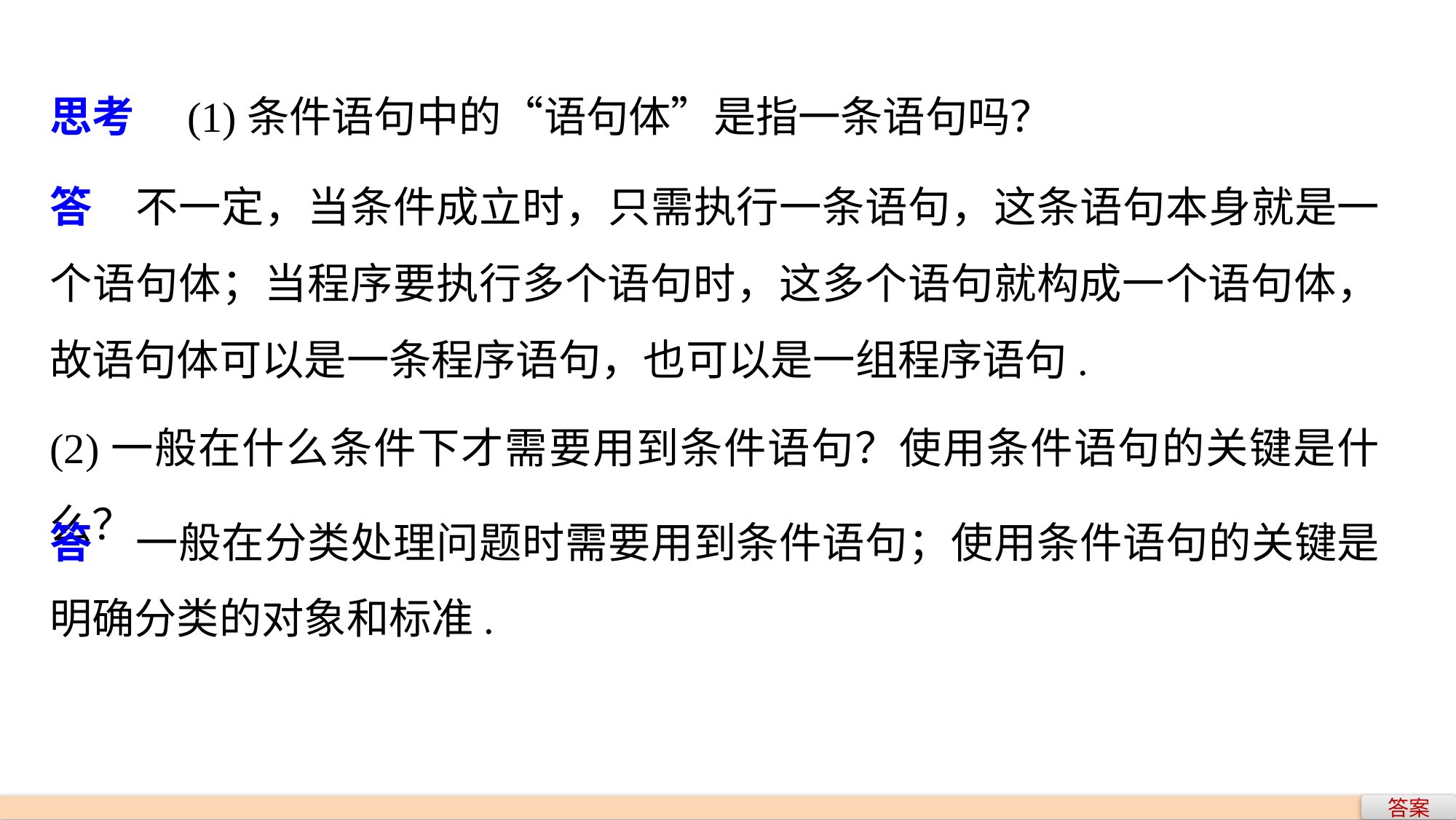

思考　(1)条件语句中的“语句体”是指一条语句吗？
答　不一定，当条件成立时，只需执行一条语句，这条语句本身就是一个语句体；当程序要执行多个语句时，这多个语句就构成一个语句体，故语句体可以是一条程序语句，也可以是一组程序语句.
(2)一般在什么条件下才需要用到条件语句？使用条件语句的关键是什么？
答　一般在分类处理问题时需要用到条件语句；使用条件语句的关键是明确分类的对象和标准.
答案